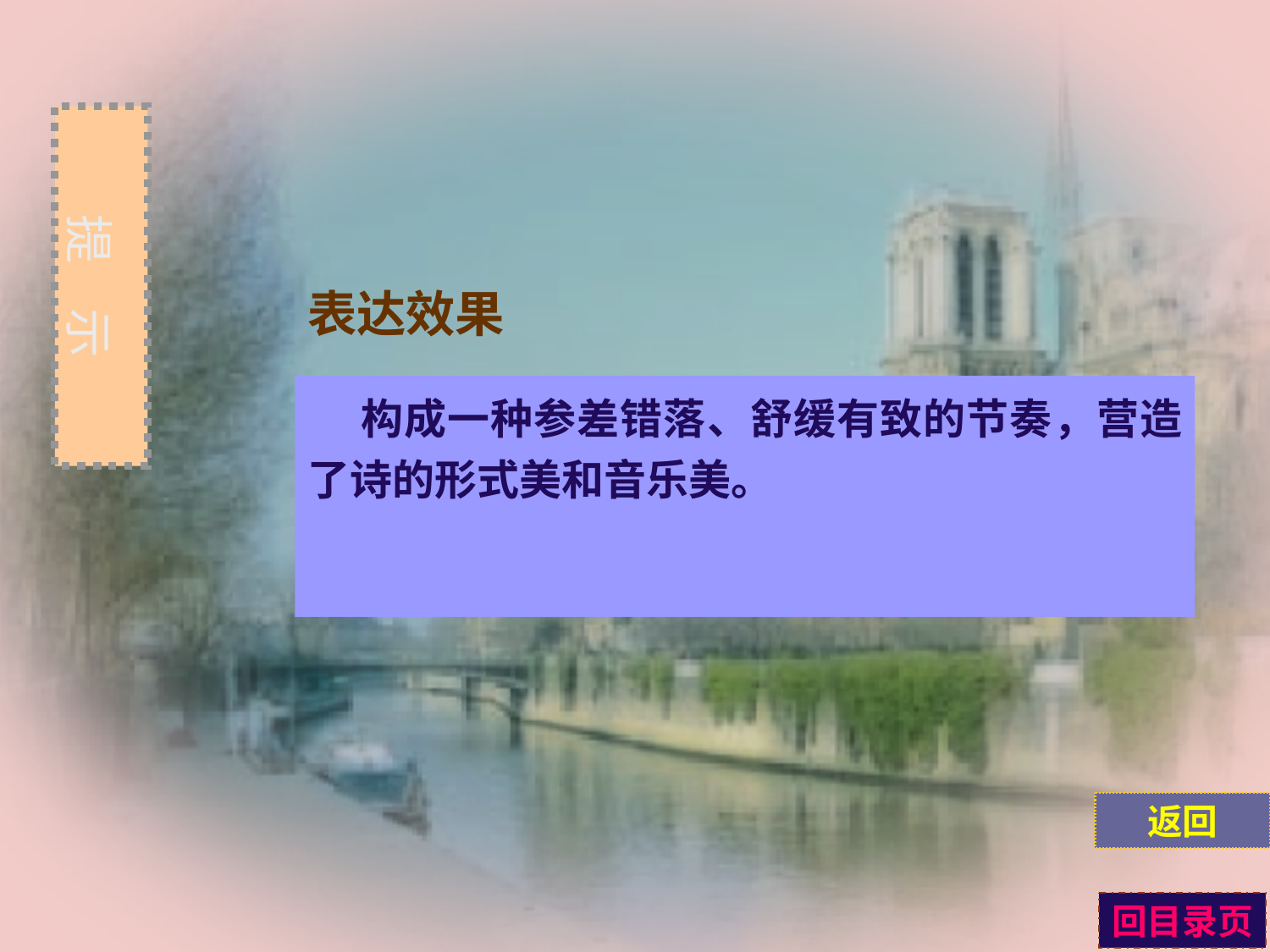

提    示
表达效果
    构成一种参差错落、舒缓有致的节奏，营造了诗的形式美和音乐美。
返回
回目录页